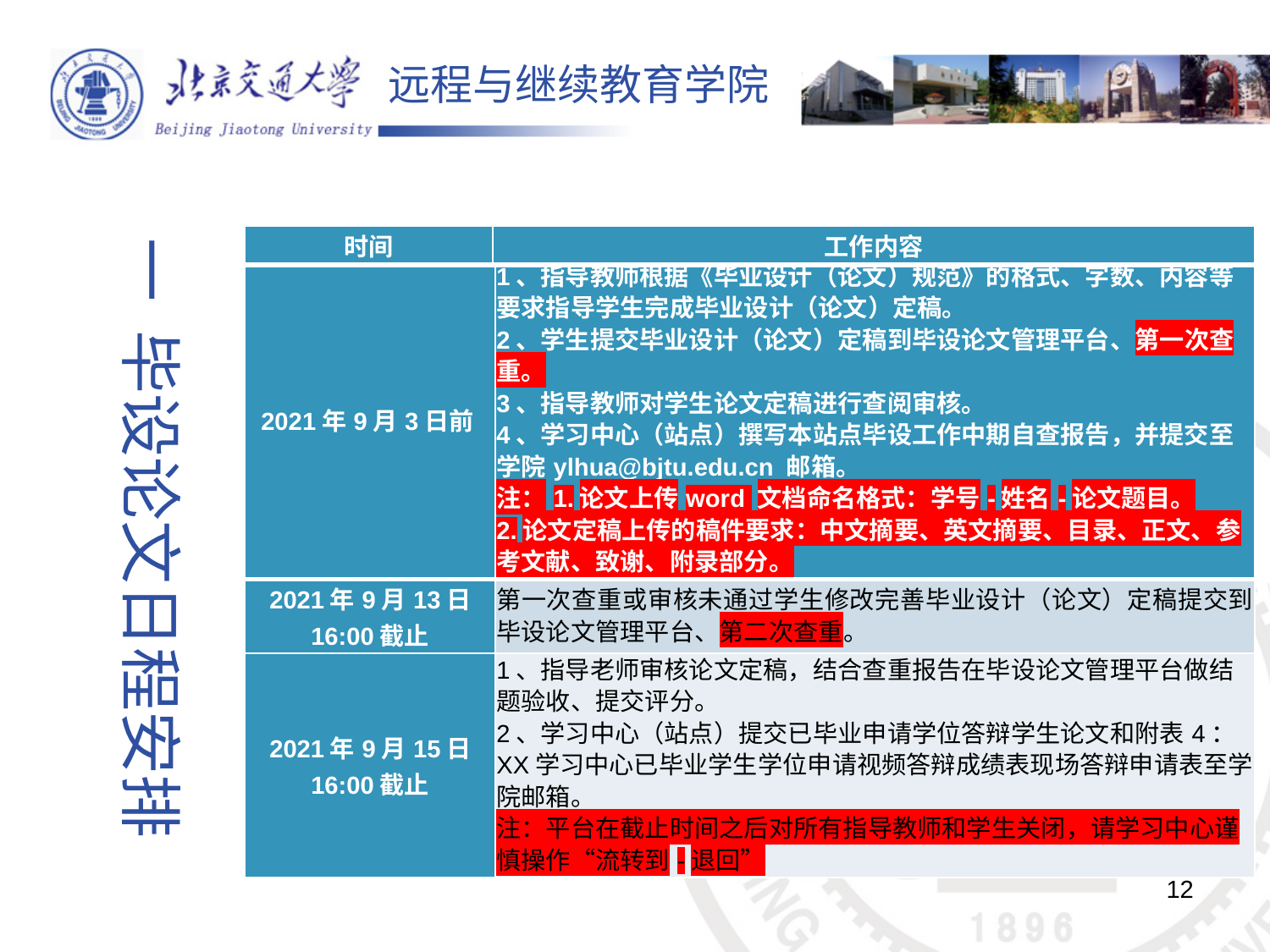

一  毕设论文日程安排
| 时间 | 工作内容 |
| --- | --- |
| 2021年9月3日前 | 1、指导教师根据《毕业设计（论文）规范》的格式、字数、内容等要求指导学生完成毕业设计（论文）定稿。 2、学生提交毕业设计（论文）定稿到毕设论文管理平台、第一次查重。 3、指导教师对学生论文定稿进行查阅审核。 4、学习中心（站点）撰写本站点毕设工作中期自查报告，并提交至学院ylhua@bjtu.edu.cn 邮箱。 注：1.论文上传word 文档命名格式：学号-姓名-论文题目。 2.论文定稿上传的稿件要求：中文摘要、英文摘要、目录、正文、参考文献、致谢、附录部分。 |
| --- | --- |
| 2021年9月13日 16:00截止 | 第一次查重或审核未通过学生修改完善毕业设计（论文）定稿提交到毕设论文管理平台、第二次查重。 |
| 2021年9月15日 16:00截止 | 1、指导老师审核论文定稿，结合查重报告在毕设论文管理平台做结题验收、提交评分。 2、学习中心（站点）提交已毕业申请学位答辩学生论文和附表4：XX学习中心已毕业学生学位申请视频答辩成绩表现场答辩申请表至学院邮箱。 注：平台在截止时间之后对所有指导教师和学生关闭，请学习中心谨慎操作“流转到-退回” |
12